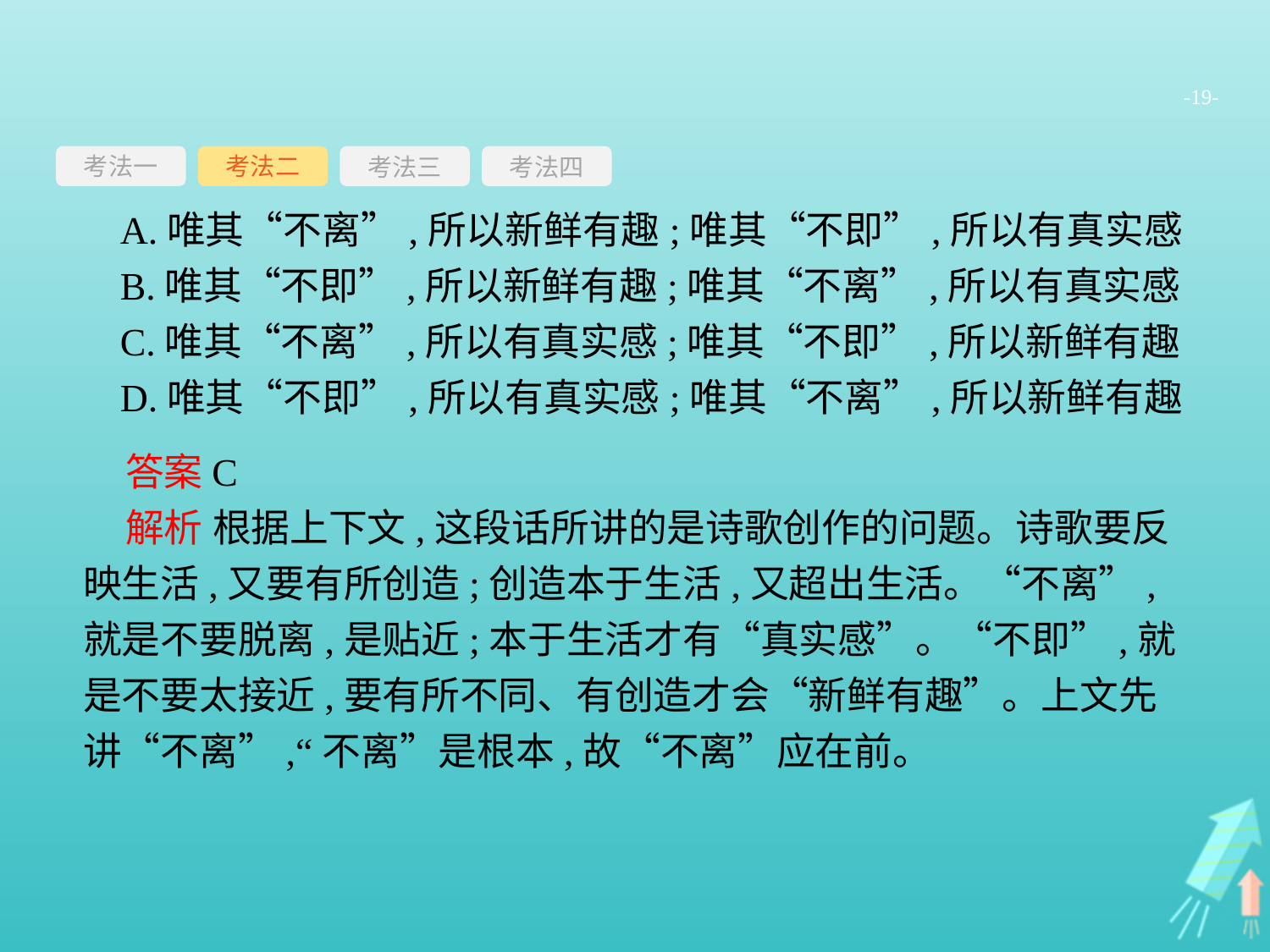

-19-
考法一
考法三
考法四
考法二
A.唯其“不离”,所以新鲜有趣;唯其“不即”,所以有真实感
B.唯其“不即”,所以新鲜有趣;唯其“不离”,所以有真实感
C.唯其“不离”,所以有真实感;唯其“不即”,所以新鲜有趣
D.唯其“不即”,所以有真实感;唯其“不离”,所以新鲜有趣
答案C
解析 根据上下文,这段话所讲的是诗歌创作的问题。诗歌要反映生活,又要有所创造;创造本于生活,又超出生活。“不离”,就是不要脱离,是贴近;本于生活才有“真实感”。“不即”,就是不要太接近,要有所不同、有创造才会“新鲜有趣”。上文先讲“不离”,“不离”是根本,故“不离”应在前。